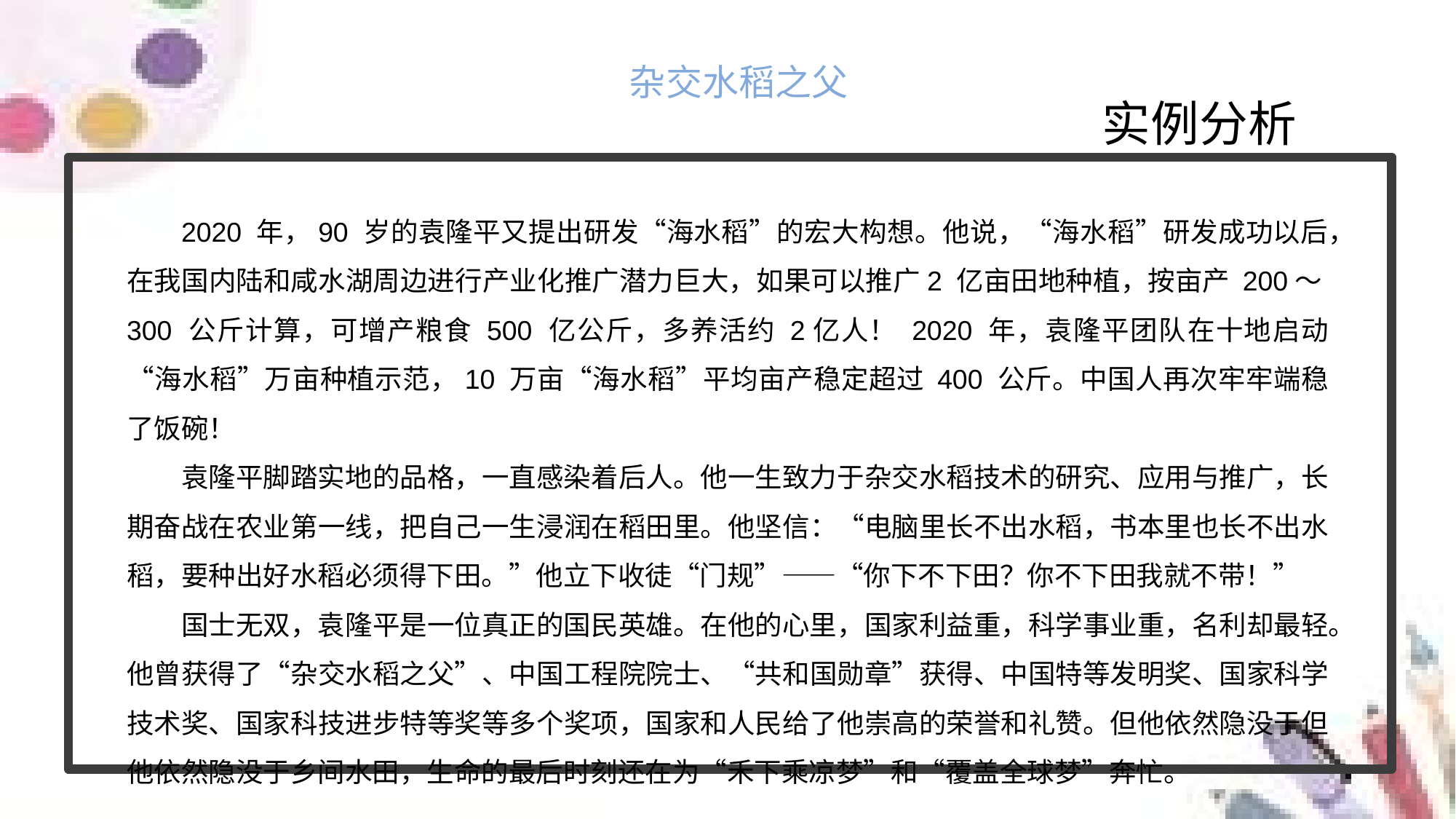

杂交水稻之父
实例分析

2020 年，90 岁的袁隆平又提出研发“海水稻”的宏大构想。他说，“海水稻”研发成功以后，在我国内陆和咸水湖周边进行产业化推广潜力巨大，如果可以推广2 亿亩田地种植，按亩产 200～300 公斤计算，可增产粮食 500 亿公斤，多养活约 2亿人！ 2020 年，袁隆平团队在十地启动“海水稻”万亩种植示范，10 万亩“海水稻”平均亩产稳定超过 400 公斤。中国人再次牢牢端稳了饭碗！
袁隆平脚踏实地的品格，一直感染着后人。他一生致力于杂交水稻技术的研究、应用与推广，长期奋战在农业第一线，把自己一生浸润在稻田里。他坚信：“电脑里长不出水稻，书本里也长不出水稻，要种出好水稻必须得下田。”他立下收徒“门规”——“你下不下田？你不下田我就不带！”
国士无双，袁隆平是一位真正的国民英雄。在他的心里，国家利益重，科学事业重，名利却最轻。他曾获得了“杂交水稻之父”、中国工程院院士、“共和国勋章”获得、中国特等发明奖、国家科学技术奖、国家科技进步特等奖等多个奖项，国家和人民给了他崇高的荣誉和礼赞。但他依然隐没于但他依然隐没于乡间水田，生命的最后时刻还在为“禾下乘凉梦”和“覆盖全球梦”奔忙。